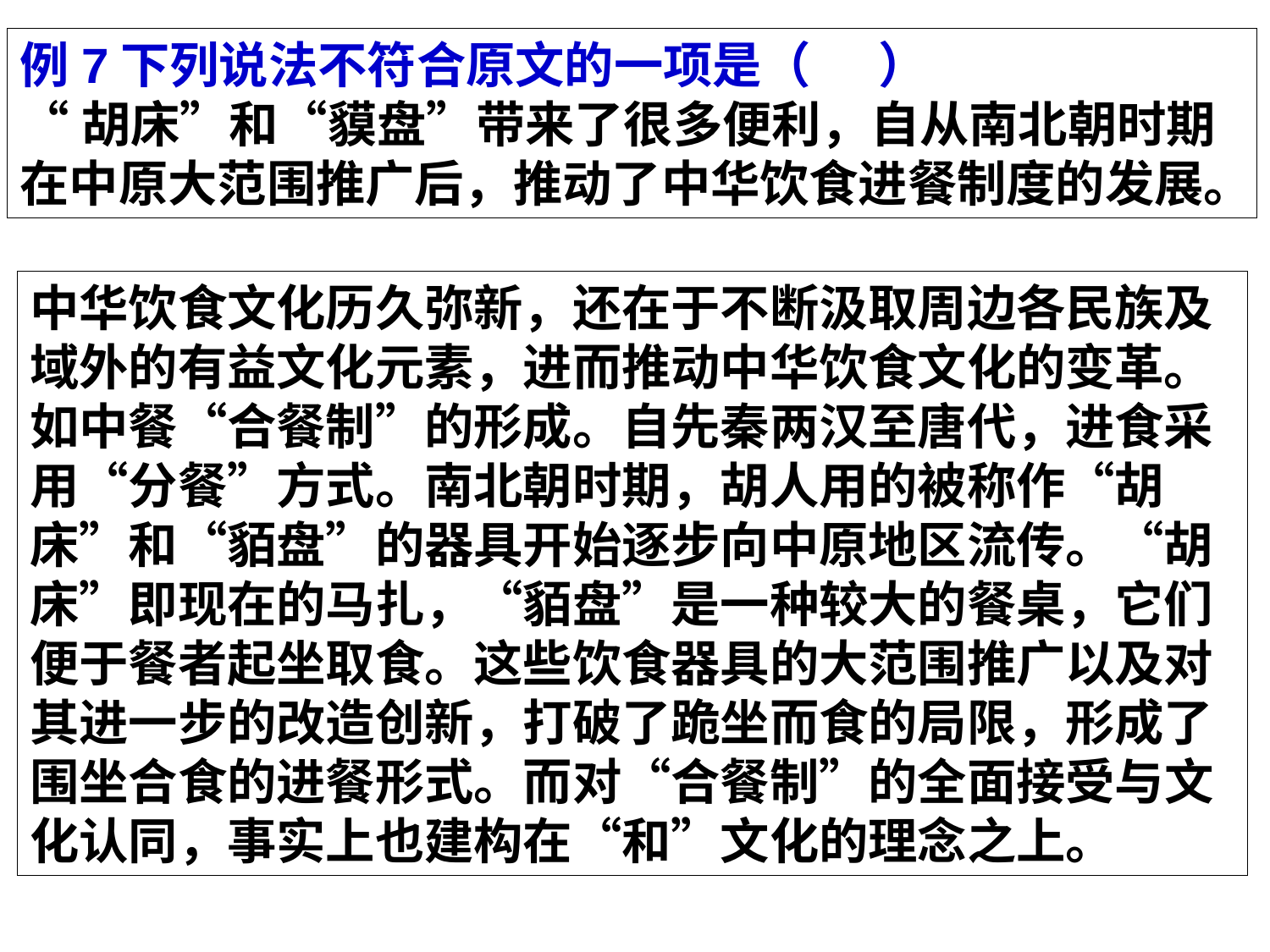

例7下列说法不符合原文的一项是（      ）
“胡床”和“貘盘”带来了很多便利，自从南北朝时期在中原大范围推广后，推动了中华饮食进餐制度的发展。
中华饮食文化历久弥新，还在于不断汲取周边各民族及域外的有益文化元素，进而推动中华饮食文化的变革。如中餐“合餐制”的形成。自先秦两汉至唐代，进食采用“分餐”方式。南北朝时期，胡人用的被称作“胡床”和“貊盘”的器具开始逐步向中原地区流传。“胡床”即现在的马扎，“貊盘”是一种较大的餐桌，它们便于餐者起坐取食。这些饮食器具的大范围推广以及对其进一步的改造创新，打破了跪坐而食的局限，形成了围坐合食的进餐形式。而对“合餐制”的全面接受与文化认同，事实上也建构在“和”文化的理念之上。